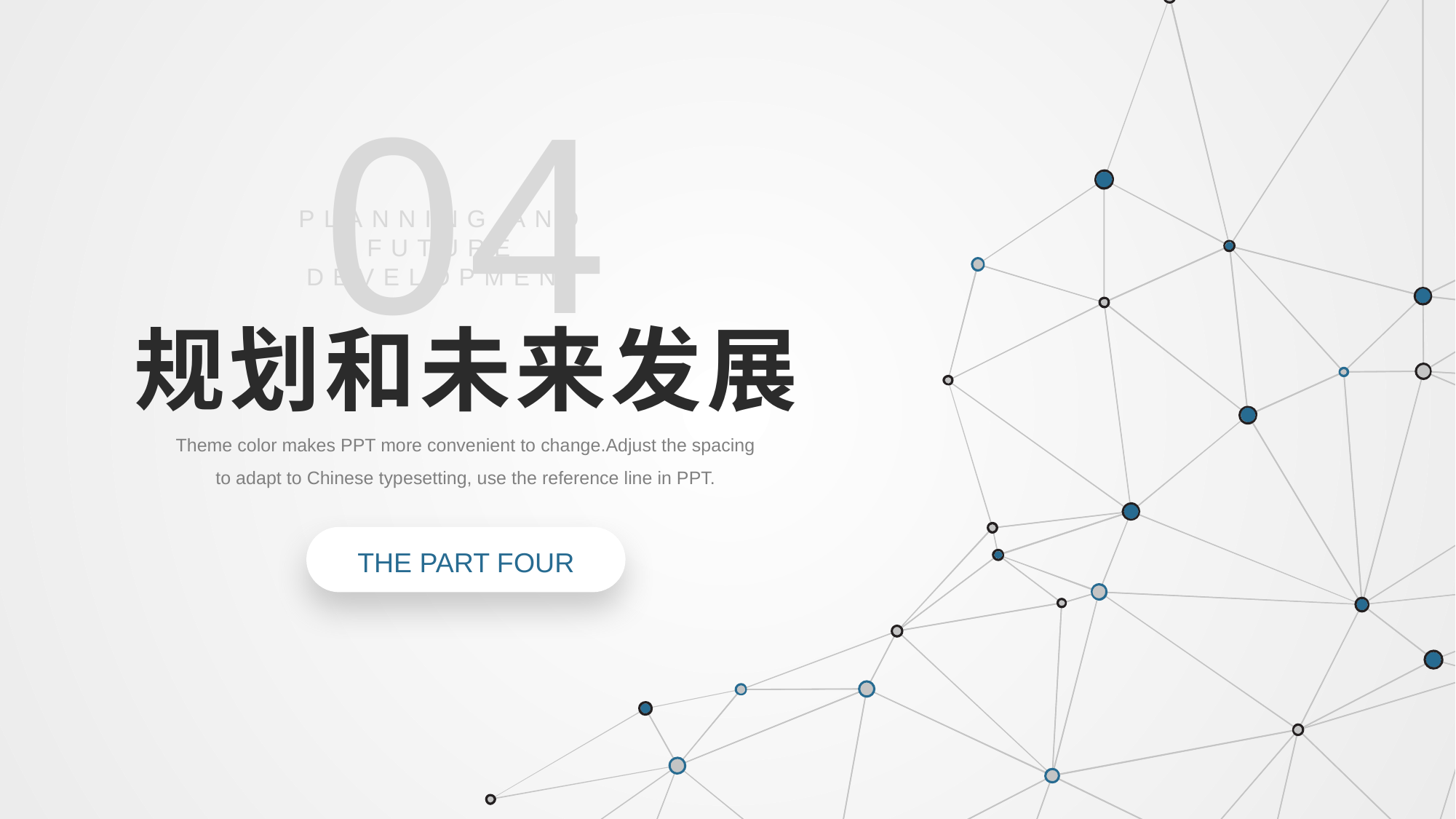

04
PLANNING AND FUTURE DEVELOPMENT
规划和未来发展
Theme color makes PPT more convenient to change.Adjust the spacing to adapt to Chinese typesetting, use the reference line in PPT.

THE PART FOUR